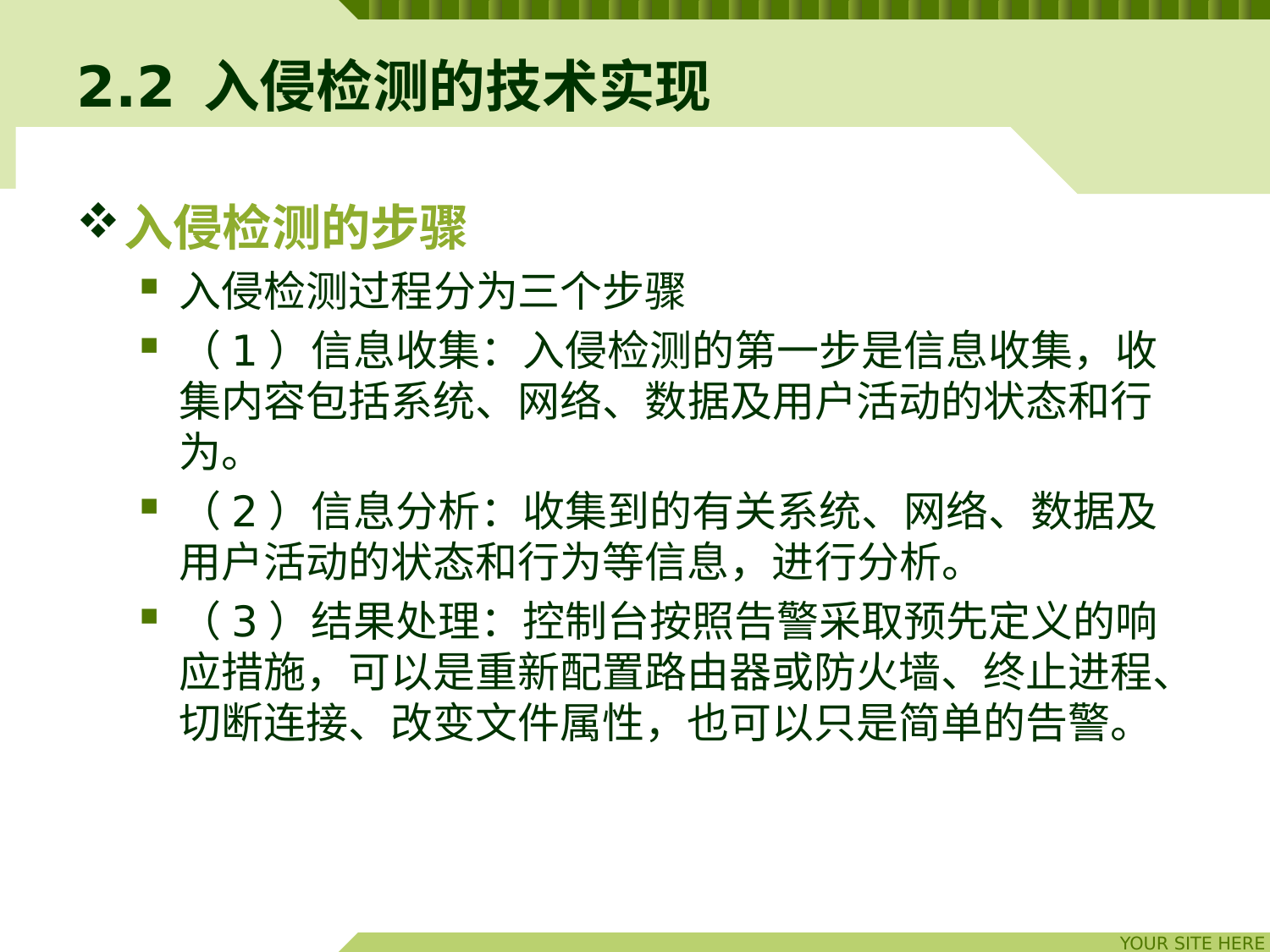

# 2.2	入侵检测的技术实现
入侵检测的步骤
入侵检测过程分为三个步骤
（1）信息收集：入侵检测的第一步是信息收集，收集内容包括系统、网络、数据及用户活动的状态和行为。
（2）信息分析：收集到的有关系统、网络、数据及用户活动的状态和行为等信息，进行分析。
（3）结果处理：控制台按照告警采取预先定义的响应措施，可以是重新配置路由器或防火墙、终止进程、切断连接、改变文件属性，也可以只是简单的告警。